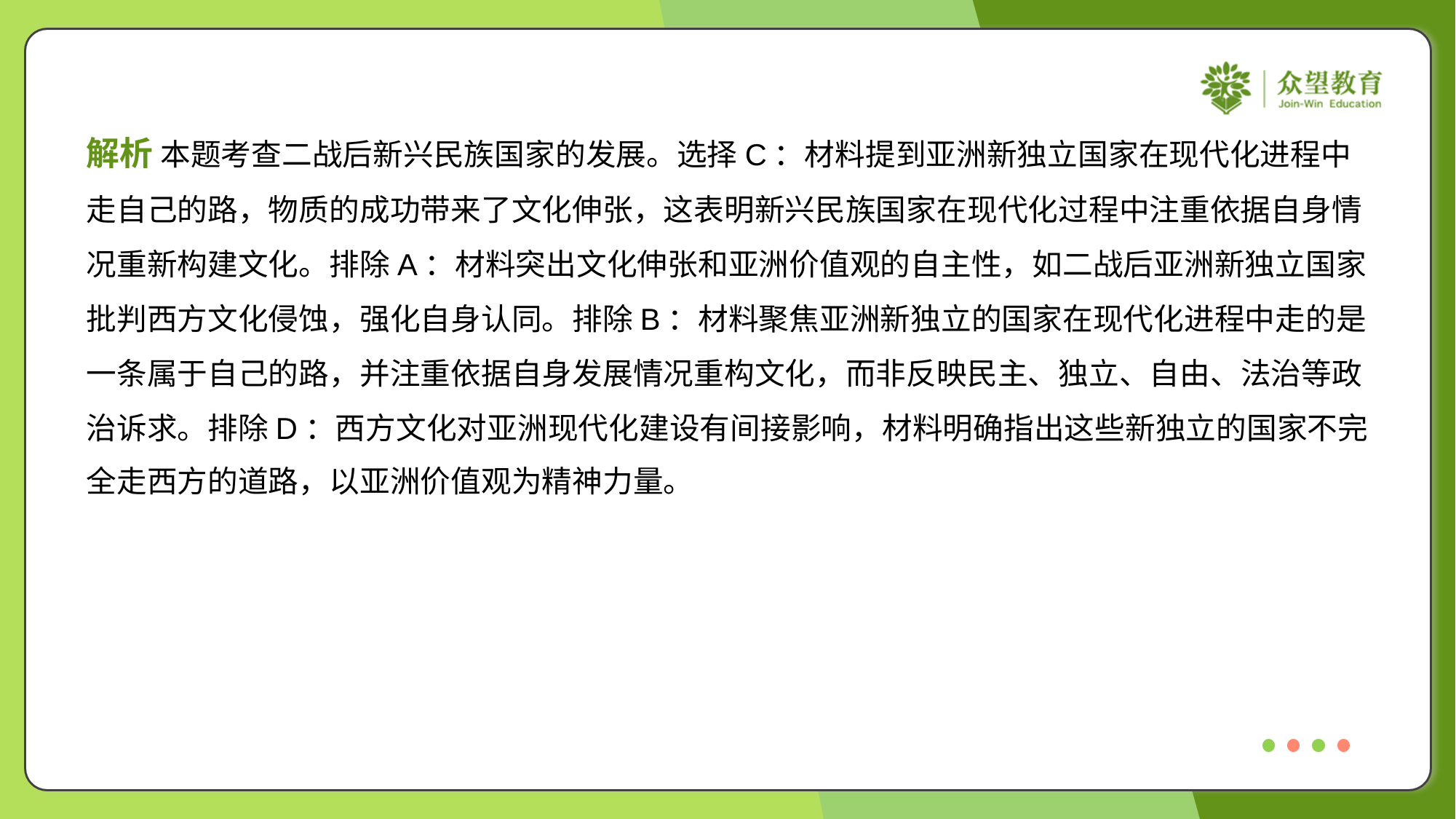

解析 本题考查二战后新兴民族国家的发展。选择C：材料提到亚洲新独立国家在现代化进程中
走自己的路，物质的成功带来了文化伸张，这表明新兴民族国家在现代化过程中注重依据自身情
况重新构建文化。排除A：材料突出文化伸张和亚洲价值观的自主性，如二战后亚洲新独立国家
批判西方文化侵蚀，强化自身认同。排除B：材料聚焦亚洲新独立的国家在现代化进程中走的是
一条属于自己的路，并注重依据自身发展情况重构文化，而非反映民主、独立、自由、法治等政
治诉求。排除D：西方文化对亚洲现代化建设有间接影响，材料明确指出这些新独立的国家不完
全走西方的道路，以亚洲价值观为精神力量。